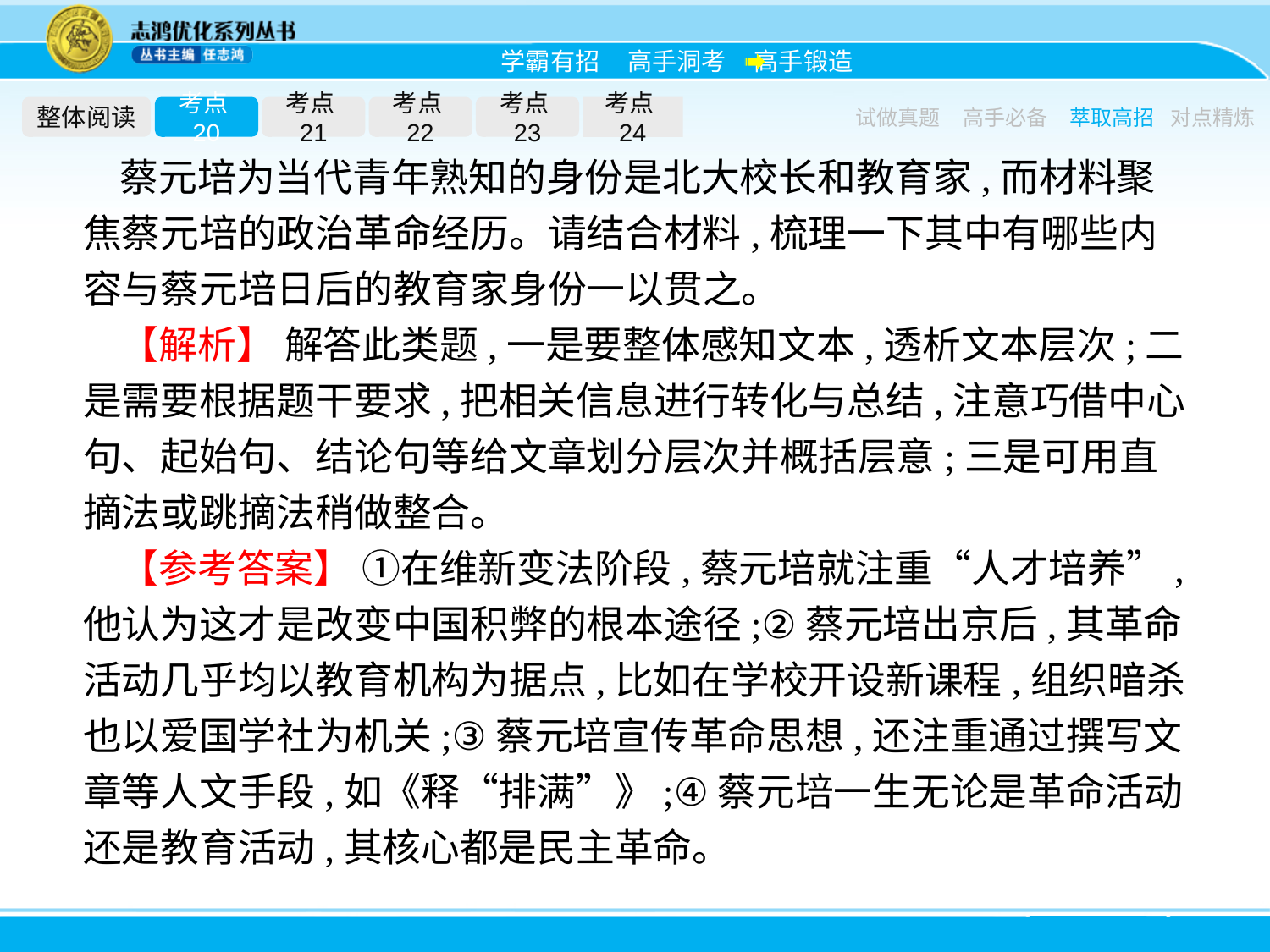

整体阅读
考点20
考点21
考点22
考点23
考点24
试做真题
高手必备
萃取高招
对点精炼
蔡元培为当代青年熟知的身份是北大校长和教育家,而材料聚焦蔡元培的政治革命经历。请结合材料,梳理一下其中有哪些内容与蔡元培日后的教育家身份一以贯之。
【解析】 解答此类题,一是要整体感知文本,透析文本层次;二是需要根据题干要求,把相关信息进行转化与总结,注意巧借中心句、起始句、结论句等给文章划分层次并概括层意;三是可用直摘法或跳摘法稍做整合。
【参考答案】 ①在维新变法阶段,蔡元培就注重“人才培养”,他认为这才是改变中国积弊的根本途径;②蔡元培出京后,其革命活动几乎均以教育机构为据点,比如在学校开设新课程,组织暗杀也以爱国学社为机关;③蔡元培宣传革命思想,还注重通过撰写文章等人文手段,如《释“排满”》;④蔡元培一生无论是革命活动还是教育活动,其核心都是民主革命。